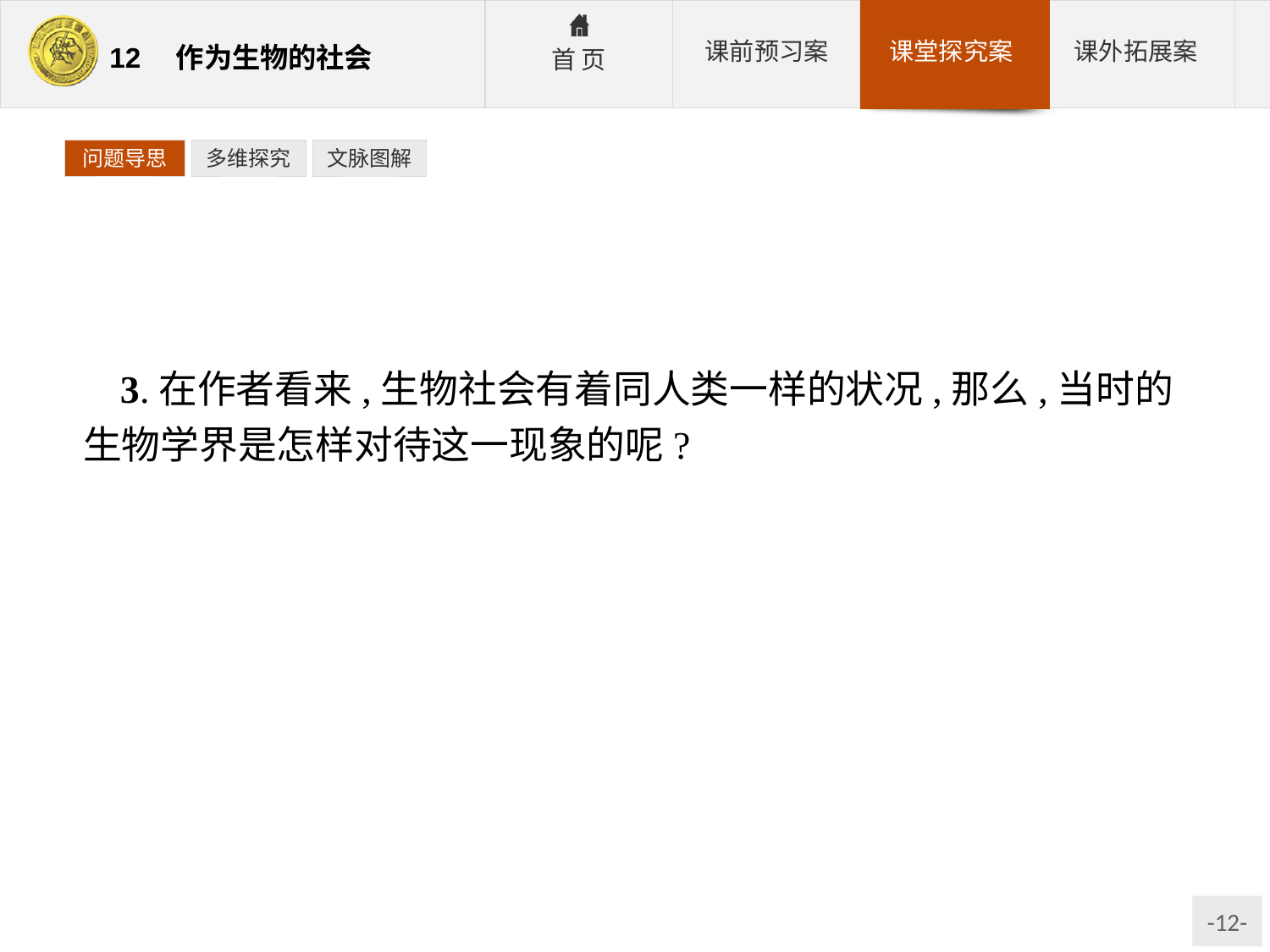

问题导思
多维探究
文脉图解
3.在作者看来,生物社会有着同人类一样的状况,那么,当时的生物学界是怎样对待这一现象的呢?
参考答案:生物学界的观点是:人类社会与生物社会毫不相干,否则,就是违反科学。文章的原话是“我们才最巴不得它们是异己的东西”。